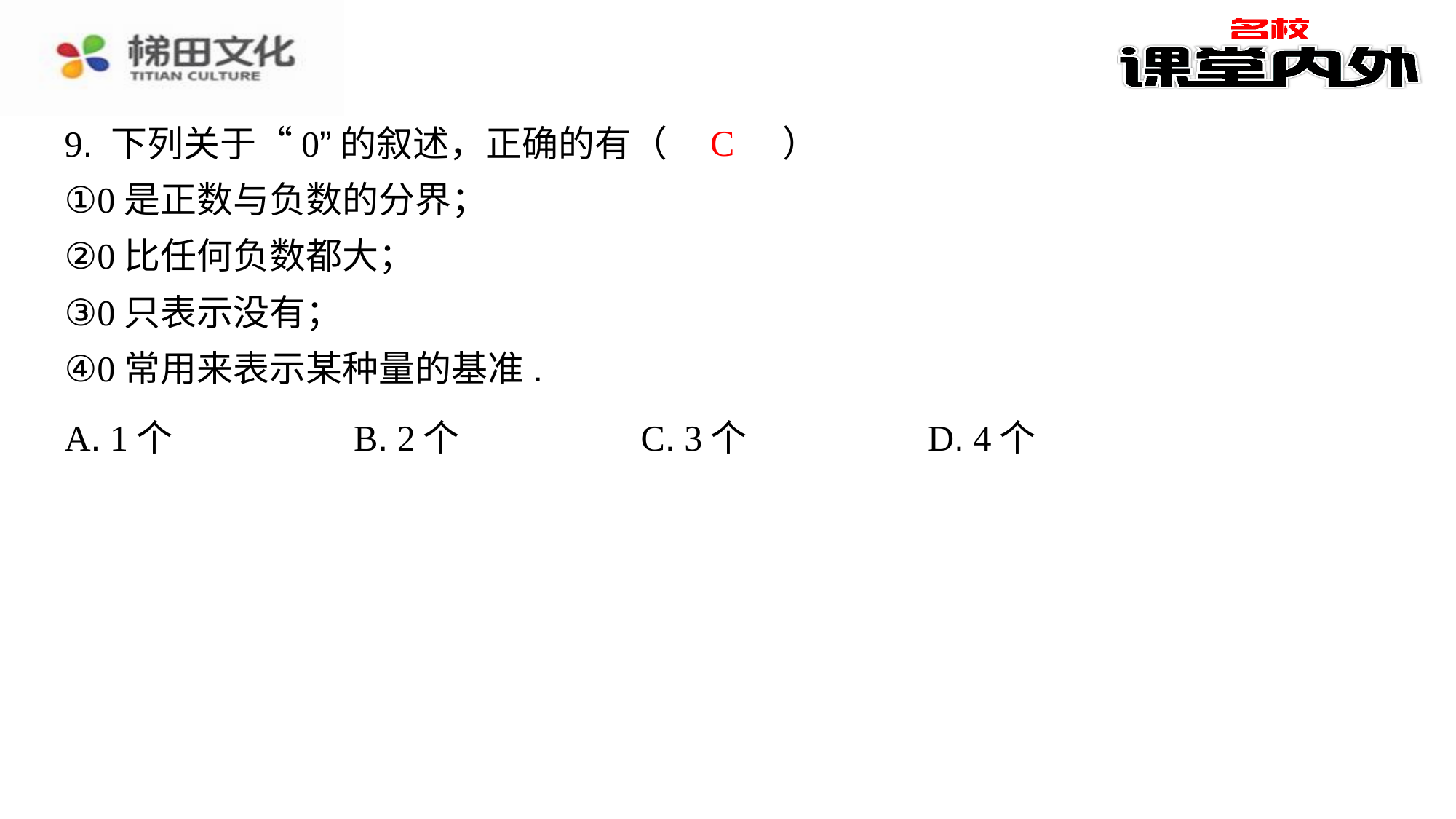

C
9. 下列关于“0”的叙述，正确的有（　C　）
①0是正数与负数的分界；
②0比任何负数都大；
③0只表示没有；
④0常用来表示某种量的基准.
| A. 1个 | B. 2个 | C. 3个 | D. 4个 |
| --- | --- | --- | --- |